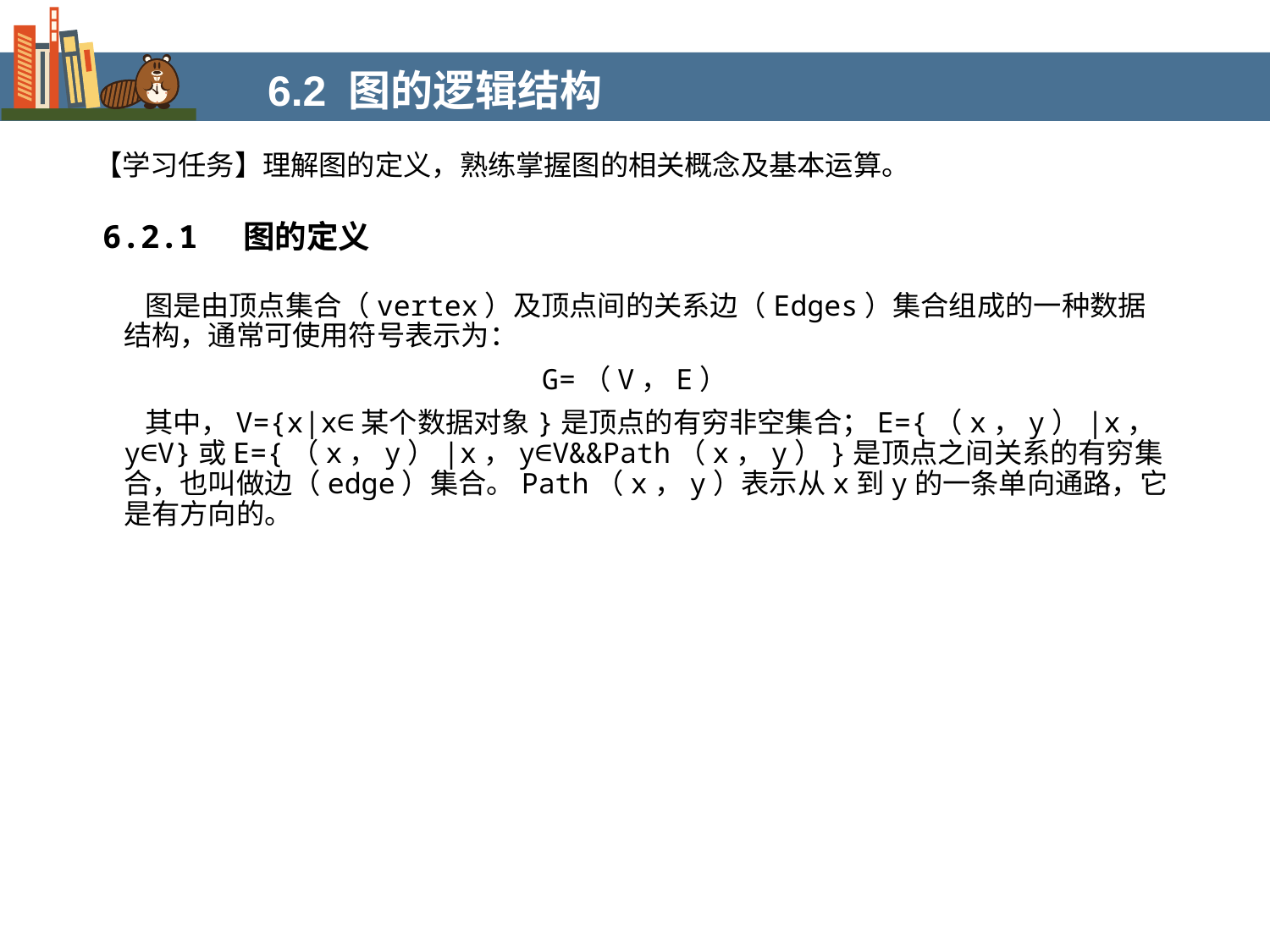

6.2 图的逻辑结构
【学习任务】理解图的定义，熟练掌握图的相关概念及基本运算。

6.2.1  图的定义
      图是由顶点集合（vertex）及顶点间的关系边（Edges）集合组成的一种数据结构，通常可使用符号表示为：
G=（V，E）
      其中，V={x|x∈某个数据对象}是顶点的有穷非空集合；E={（x，y）|x，y∈V}或E={（x，y）|x，y∈V&&Path（x，y）}是顶点之间关系的有穷集合，也叫做边（edge）集合。Path（x，y）表示从x到y的一条单向通路，它是有方向的。